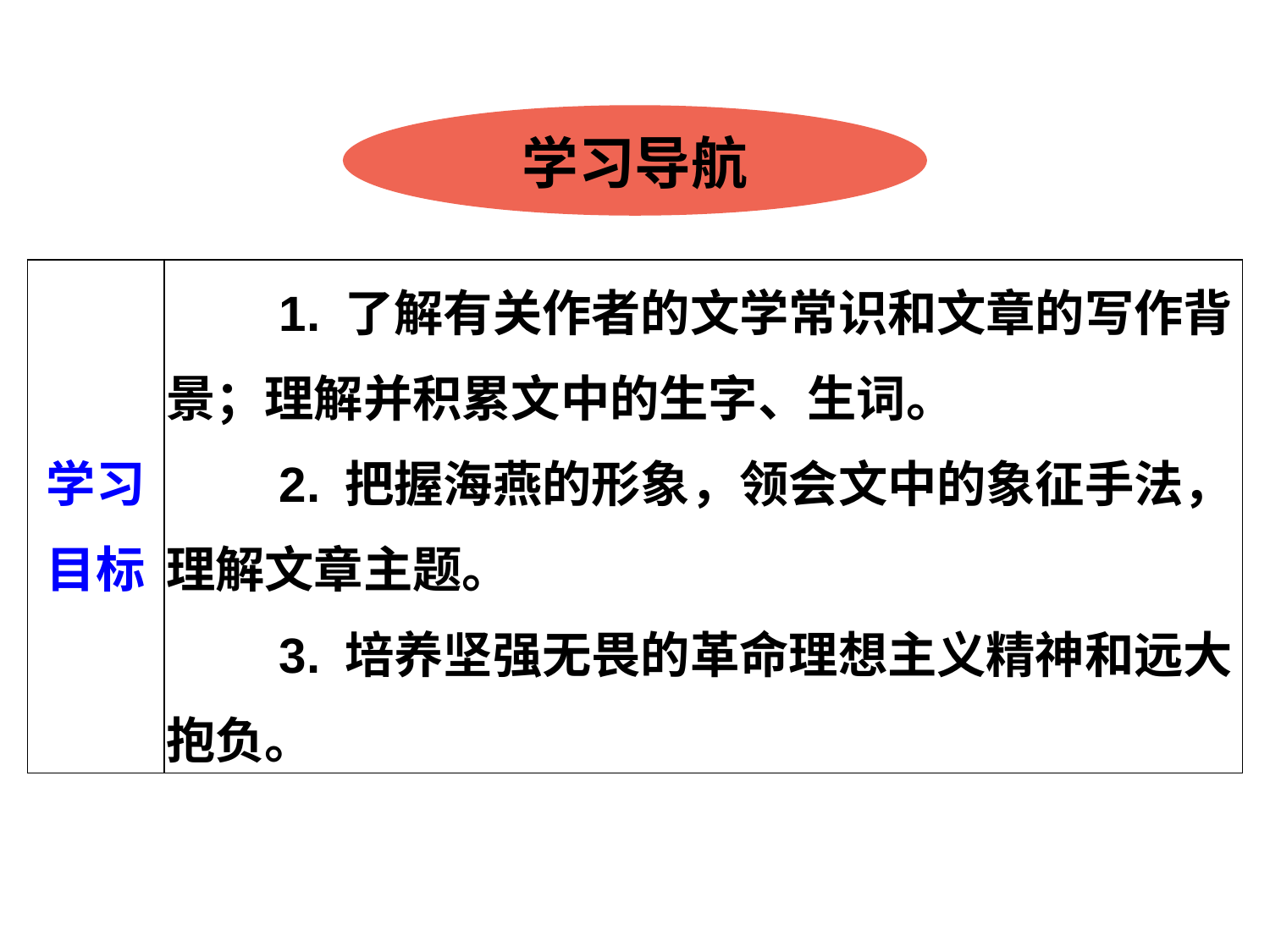

学习导航
| 学习目标 | 1. 了解有关作者的文学常识和文章的写作背景；理解并积累文中的生字、生词。 　　2. 把握海燕的形象，领会文中的象征手法，理解文章主题。 　　3. 培养坚强无畏的革命理想主义精神和远大抱负。 |
| --- | --- |